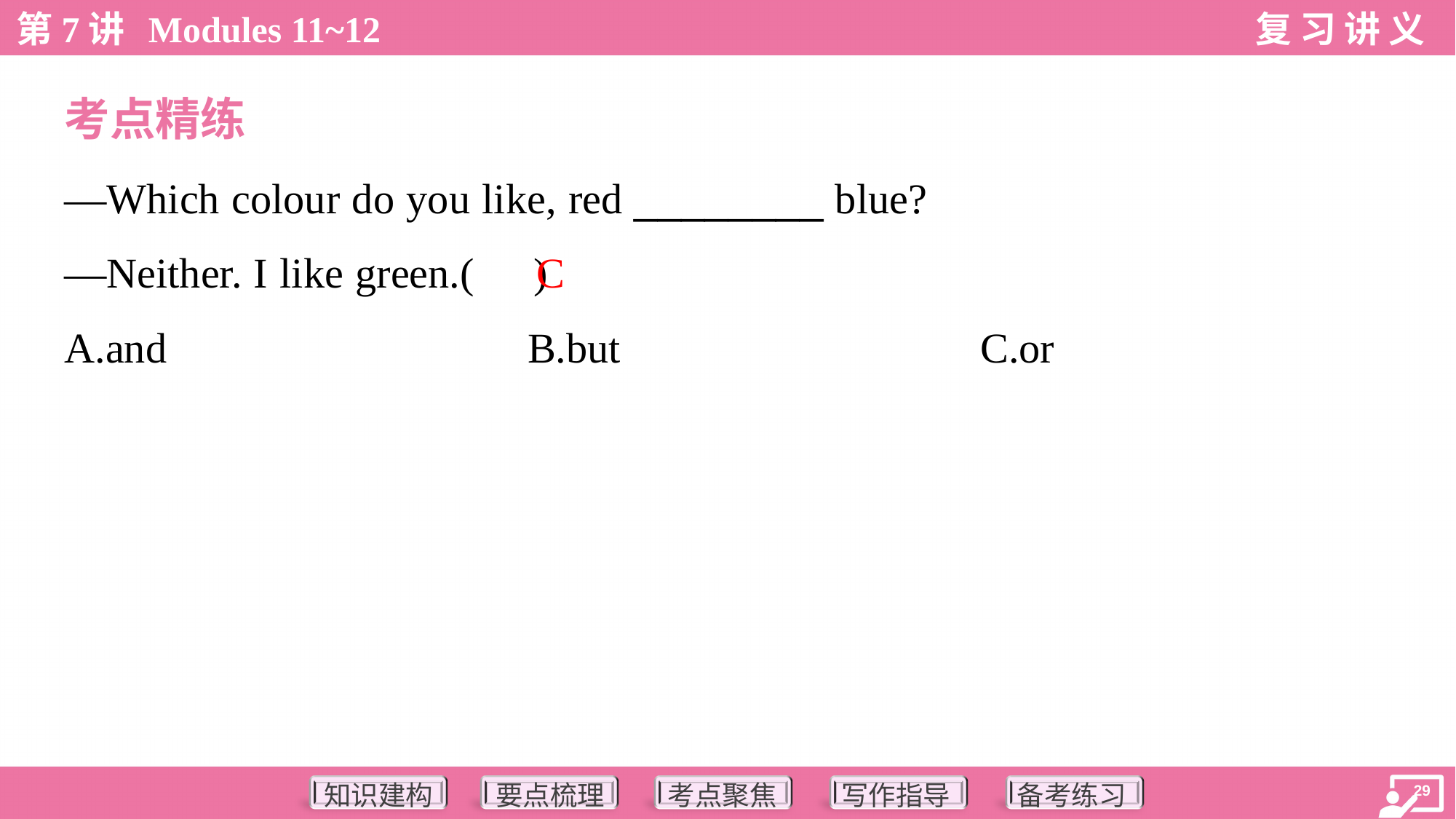

考点精练
—Which colour do you like, red ________ blue?
—Neither. I like green.(     )
C
A.and	B.but	C.or